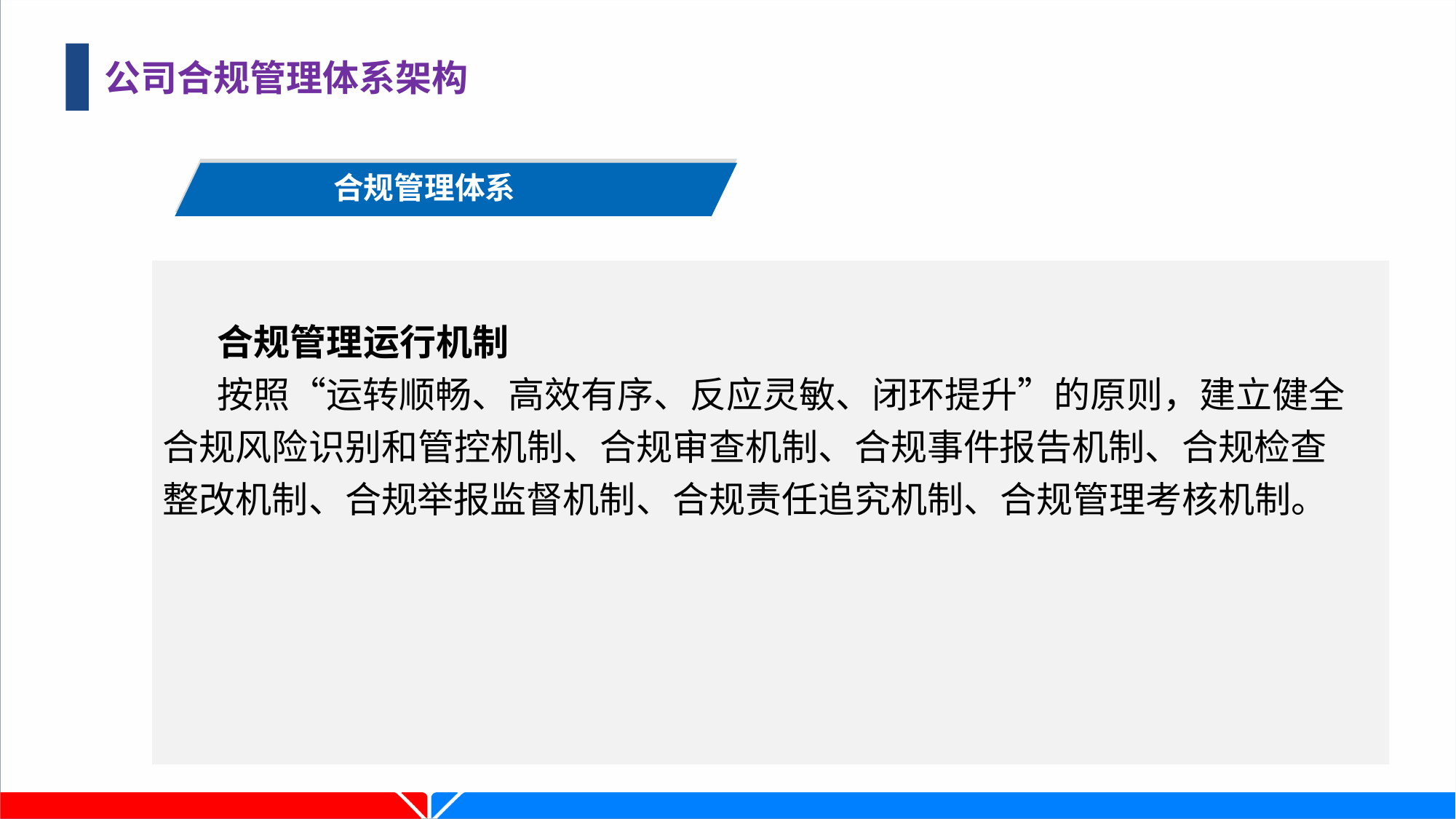

公司合规管理体系架构

合规管理体系

合规管理运行机制
按照“运转顺畅、高效有序、反应灵敏、闭环提升”的原则，建立健全合规风险识别和管控机制、合规审查机制、合规事件报告机制、合规检查整改机制、合规举报监督机制、合规责任追究机制、合规管理考核机制。